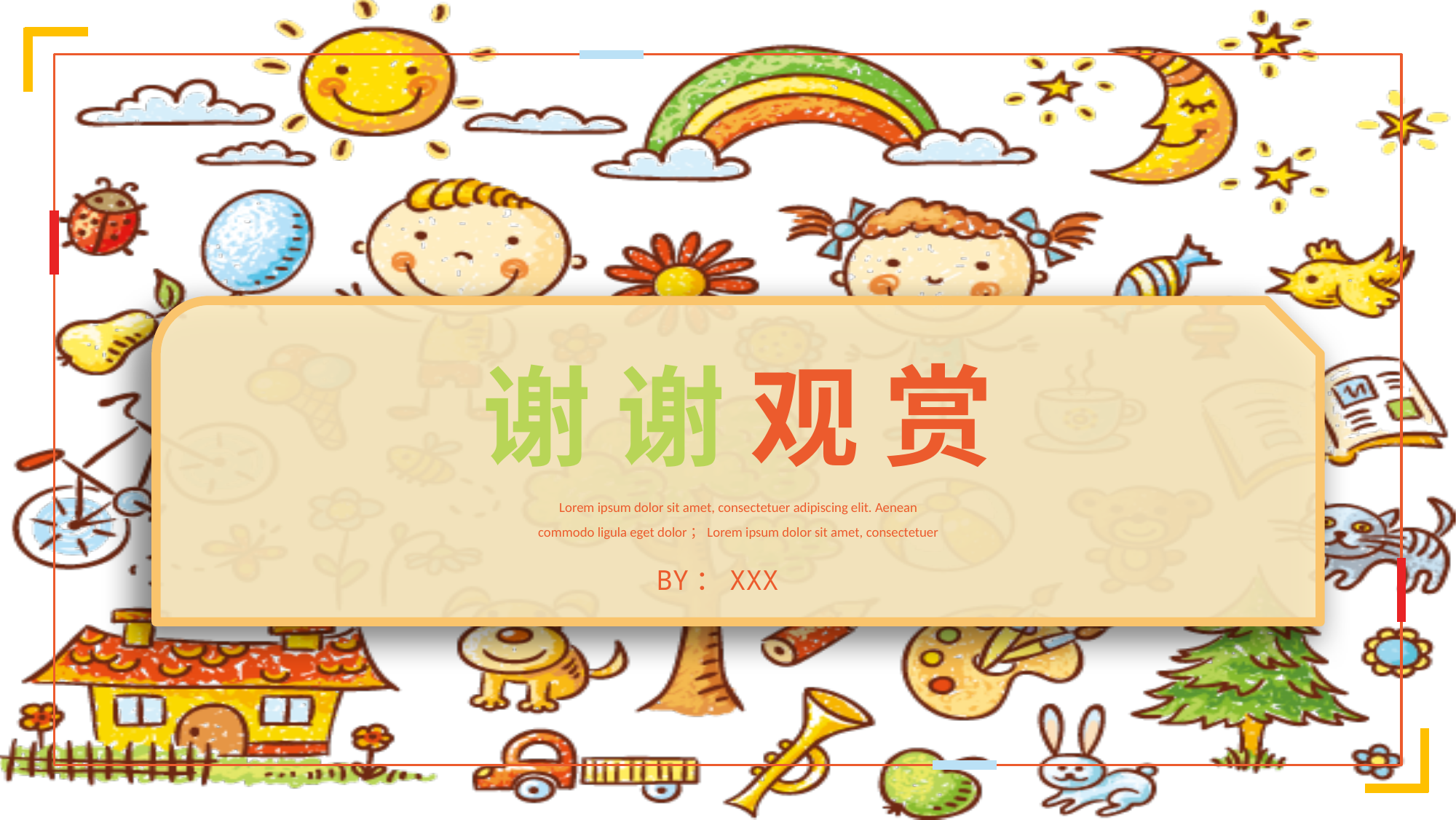

谢 谢 观 赏
Lorem ipsum dolor sit amet, consectetuer adipiscing elit. Aenean commodo ligula eget dolor；Lorem ipsum dolor sit amet, consectetuer
BY：XXX